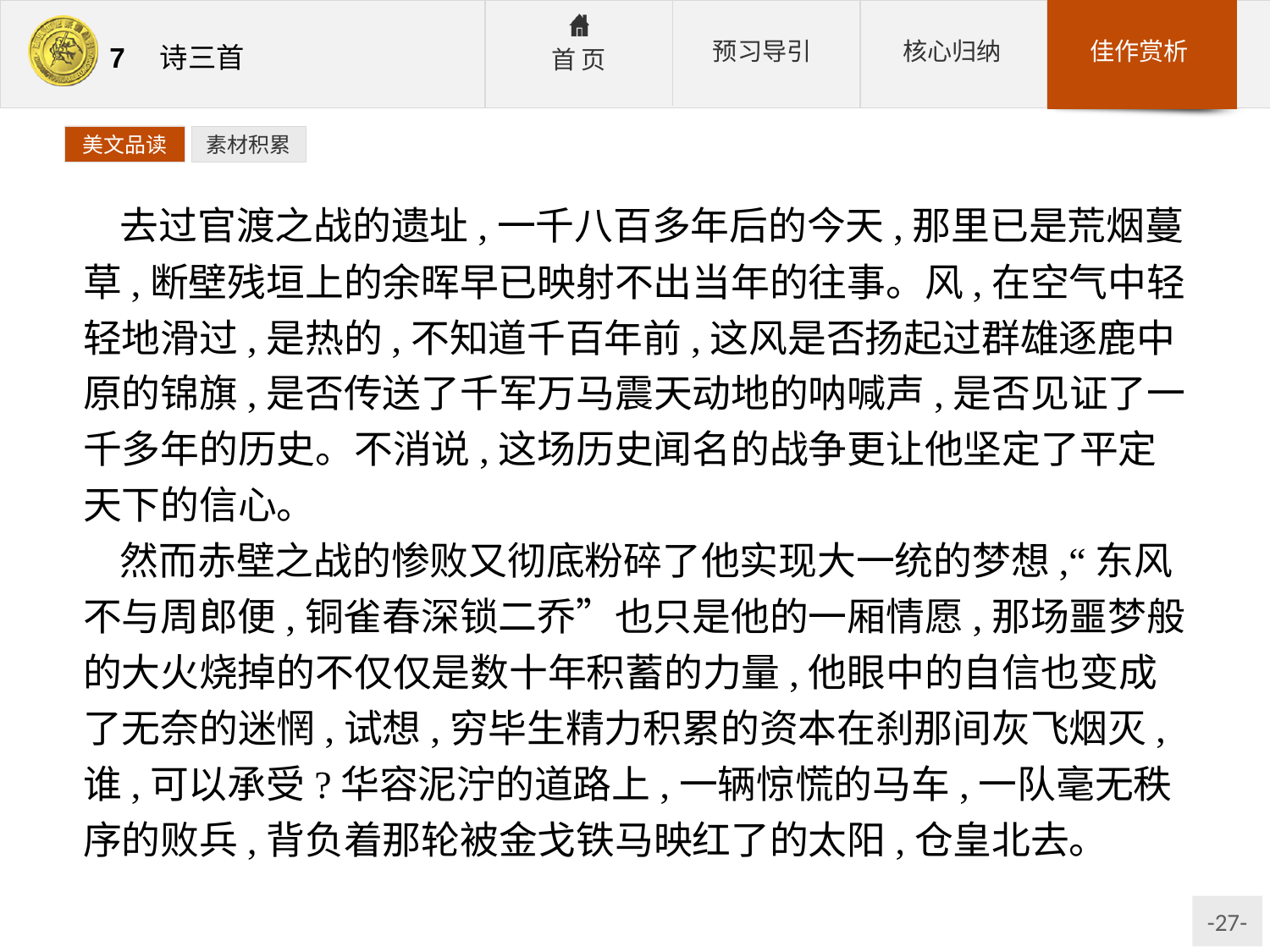

美文品读
素材积累
去过官渡之战的遗址,一千八百多年后的今天,那里已是荒烟蔓草,断壁残垣上的余晖早已映射不出当年的往事。风,在空气中轻轻地滑过,是热的,不知道千百年前,这风是否扬起过群雄逐鹿中原的锦旗,是否传送了千军万马震天动地的呐喊声,是否见证了一千多年的历史。不消说,这场历史闻名的战争更让他坚定了平定天下的信心。
然而赤壁之战的惨败又彻底粉碎了他实现大一统的梦想,“东风不与周郎便,铜雀春深锁二乔”也只是他的一厢情愿,那场噩梦般的大火烧掉的不仅仅是数十年积蓄的力量,他眼中的自信也变成了无奈的迷惘,试想,穷毕生精力积累的资本在刹那间灰飞烟灭,谁,可以承受?华容泥泞的道路上,一辆惊慌的马车,一队毫无秩序的败兵,背负着那轮被金戈铁马映红了的太阳,仓皇北去。